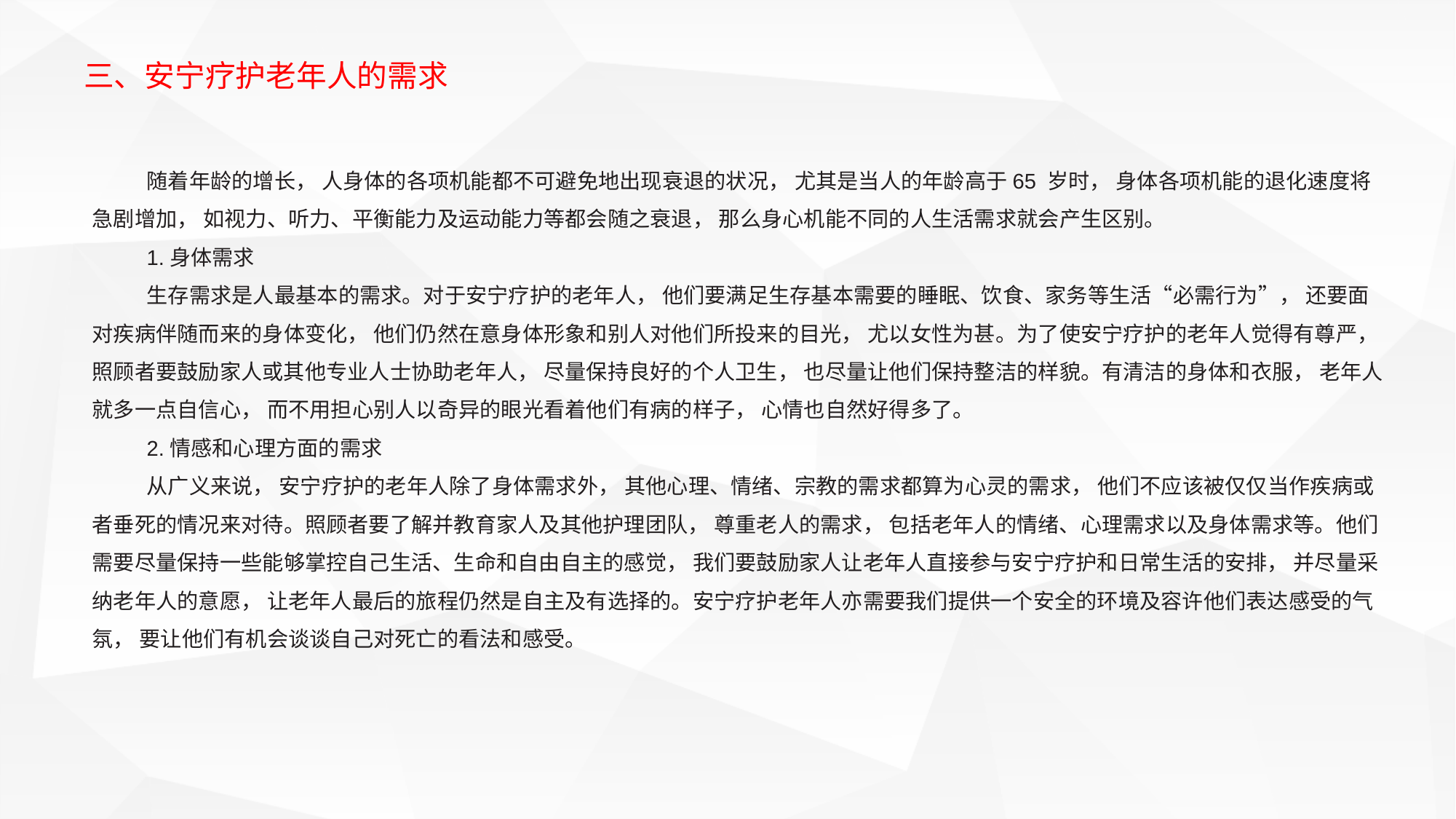

三、安宁疗护老年人的需求
随着年龄的增长， 人身体的各项机能都不可避免地出现衰退的状况， 尤其是当人的年龄高于65 岁时， 身体各项机能的退化速度将急剧增加， 如视力、听力、平衡能力及运动能力等都会随之衰退， 那么身心机能不同的人生活需求就会产生区别。
1.身体需求
生存需求是人最基本的需求。对于安宁疗护的老年人， 他们要满足生存基本需要的睡眠、饮食、家务等生活“必需行为”， 还要面对疾病伴随而来的身体变化， 他们仍然在意身体形象和别人对他们所投来的目光， 尤以女性为甚。为了使安宁疗护的老年人觉得有尊严， 照顾者要鼓励家人或其他专业人士协助老年人， 尽量保持良好的个人卫生， 也尽量让他们保持整洁的样貌。有清洁的身体和衣服， 老年人就多一点自信心， 而不用担心别人以奇异的眼光看着他们有病的样子， 心情也自然好得多了。
2.情感和心理方面的需求
从广义来说， 安宁疗护的老年人除了身体需求外， 其他心理、情绪、宗教的需求都算为心灵的需求， 他们不应该被仅仅当作疾病或者垂死的情况来对待。照顾者要了解并教育家人及其他护理团队， 尊重老人的需求， 包括老年人的情绪、心理需求以及身体需求等。他们需要尽量保持一些能够掌控自己生活、生命和自由自主的感觉， 我们要鼓励家人让老年人直接参与安宁疗护和日常生活的安排， 并尽量采纳老年人的意愿， 让老年人最后的旅程仍然是自主及有选择的。安宁疗护老年人亦需要我们提供一个安全的环境及容许他们表达感受的气氛， 要让他们有机会谈谈自己对死亡的看法和感受。